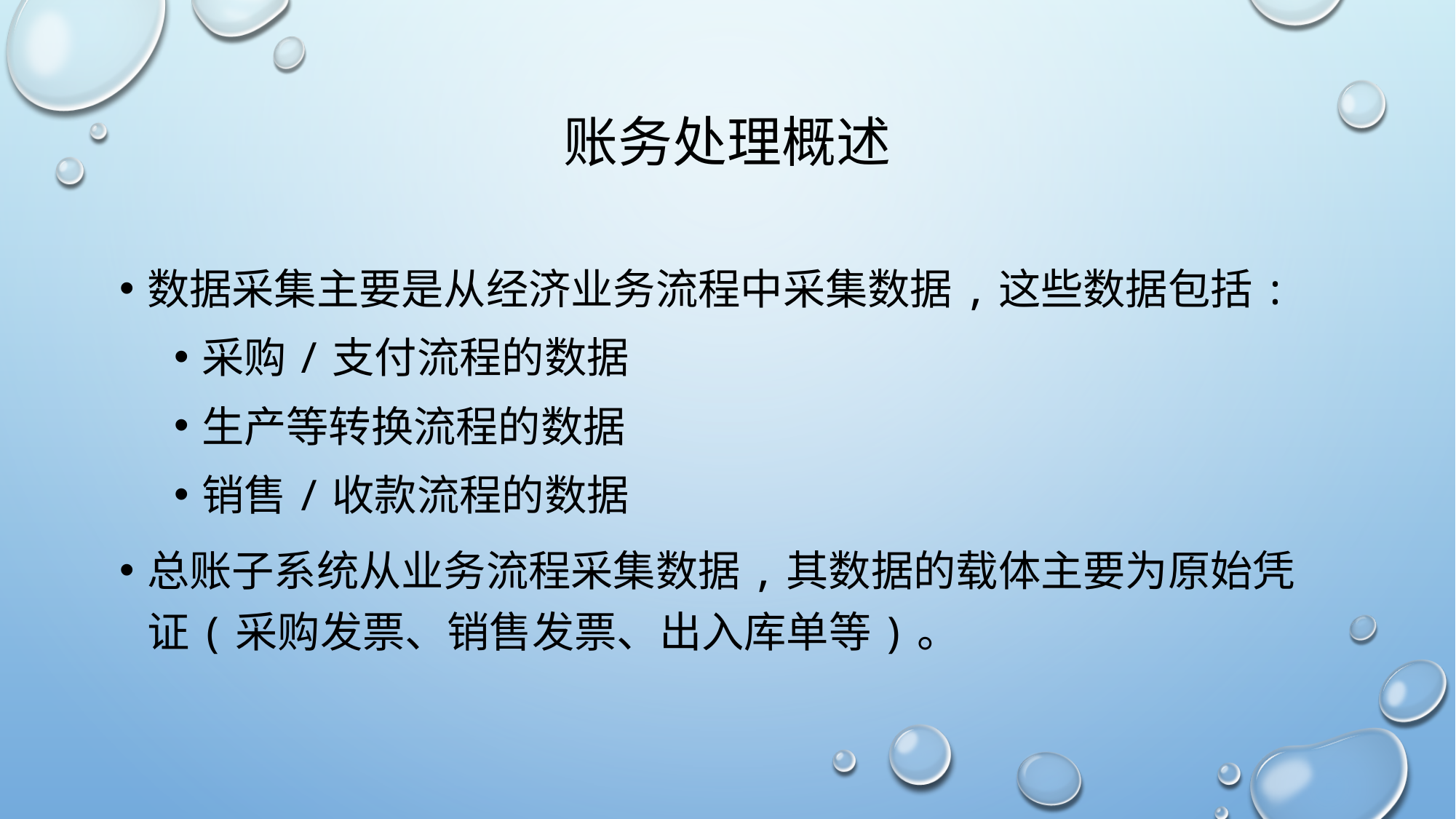

# 账务处理概述
数据采集主要是从经济业务流程中采集数据,这些数据包括:
采购/支付流程的数据
生产等转换流程的数据
销售/收款流程的数据
总账子系统从业务流程采集数据,其数据的载体主要为原始凭证(采购发票、销售发票、出入库单等)。